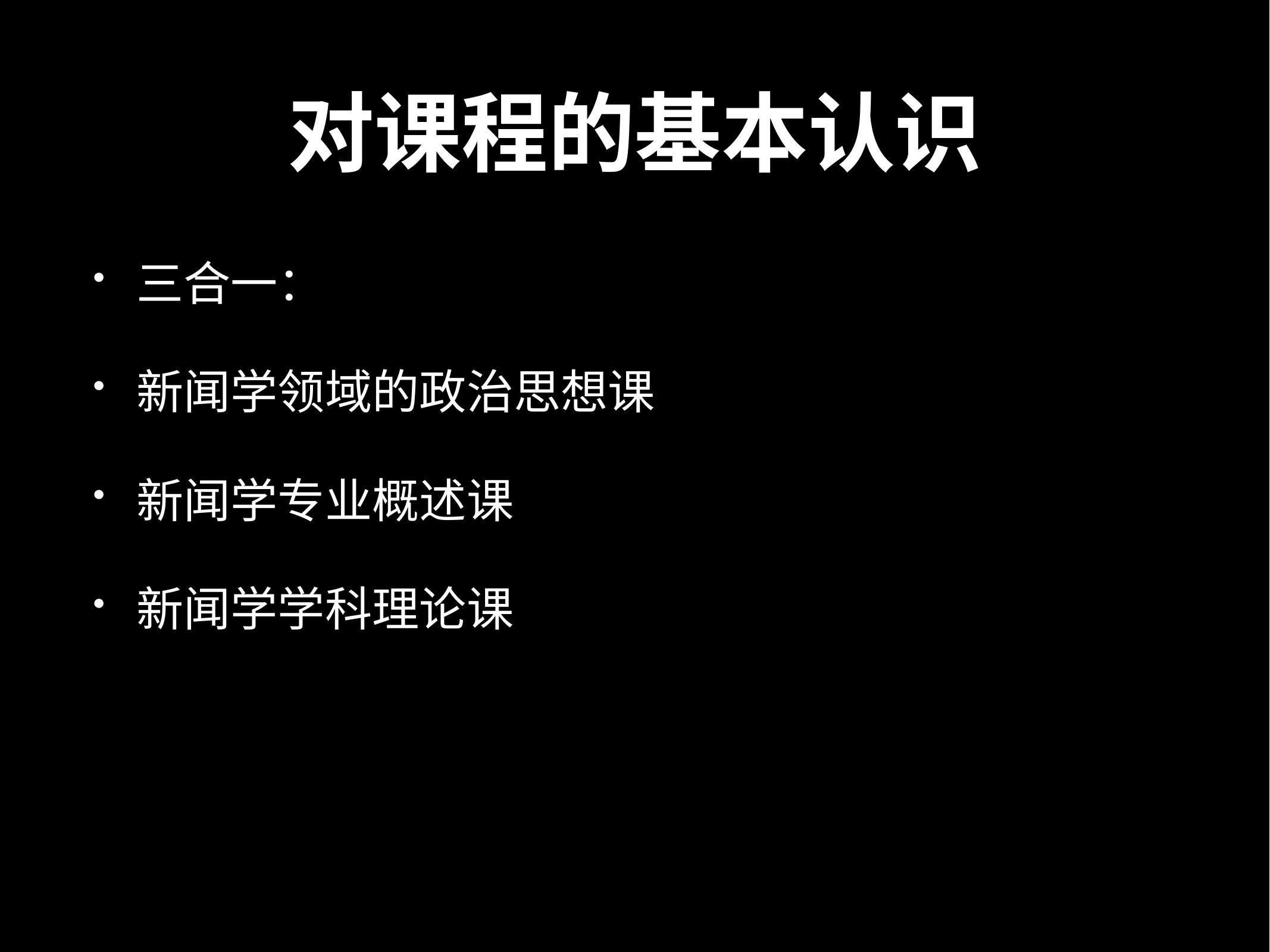

# 对课程的基本认识
三合一：
新闻学领域的政治思想课
新闻学专业概述课
新闻学学科理论课